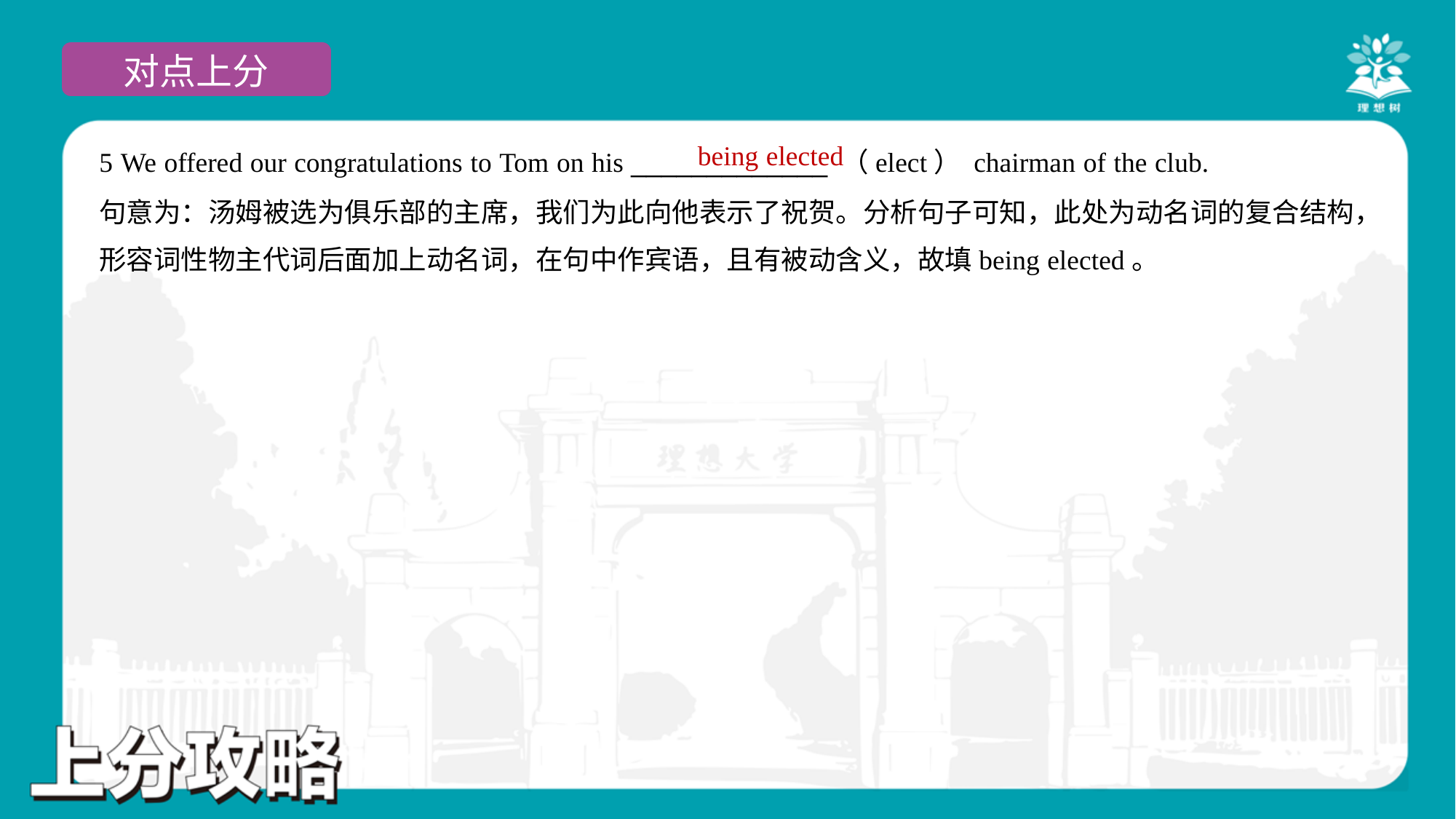

being elected
5 We offered our congratulations to Tom on his _____________ （elect） chairman of the club.
句意为：汤姆被选为俱乐部的主席，我们为此向他表示了祝贺。分析句子可知，此处为动名词的复合结构，
形容词性物主代词后面加上动名词，在句中作宾语，且有被动含义，故填being elected。